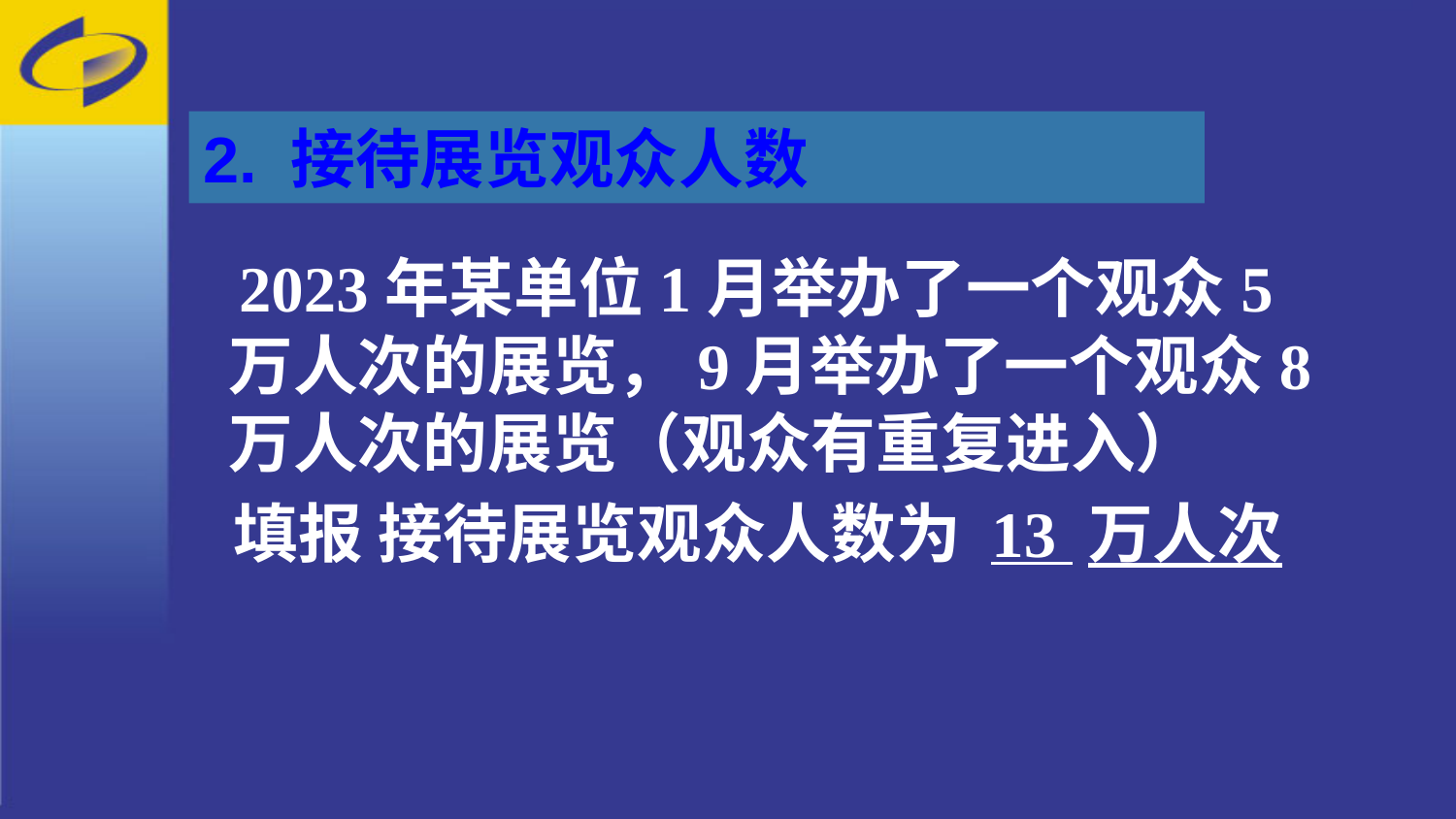

2. 接待展览观众人数

    2023年某单位1月举办了一个观众5万人次的展览，9月举办了一个观众8万人次的展览（观众有重复进入）
   填报 接待展览观众人数为 13 万人次